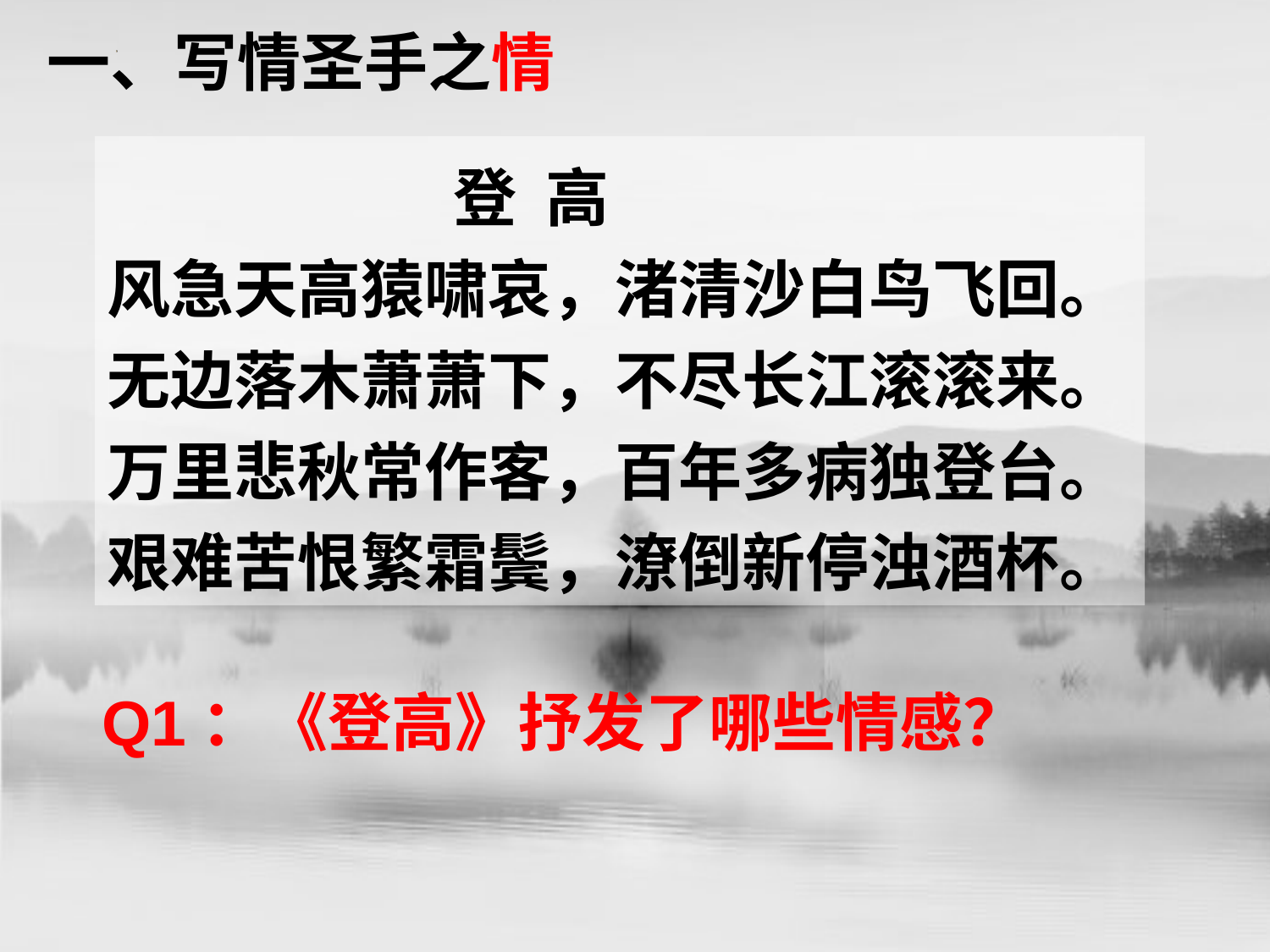

一、写情圣手之情
                       登  高
风急天高猿啸哀，渚清沙白鸟飞回。
无边落木萧萧下，不尽长江滚滚来。
万里悲秋常作客，百年多病独登台。
艰难苦恨繁霜鬓，潦倒新停浊酒杯。
Q1：《登高》抒发了哪些情感？